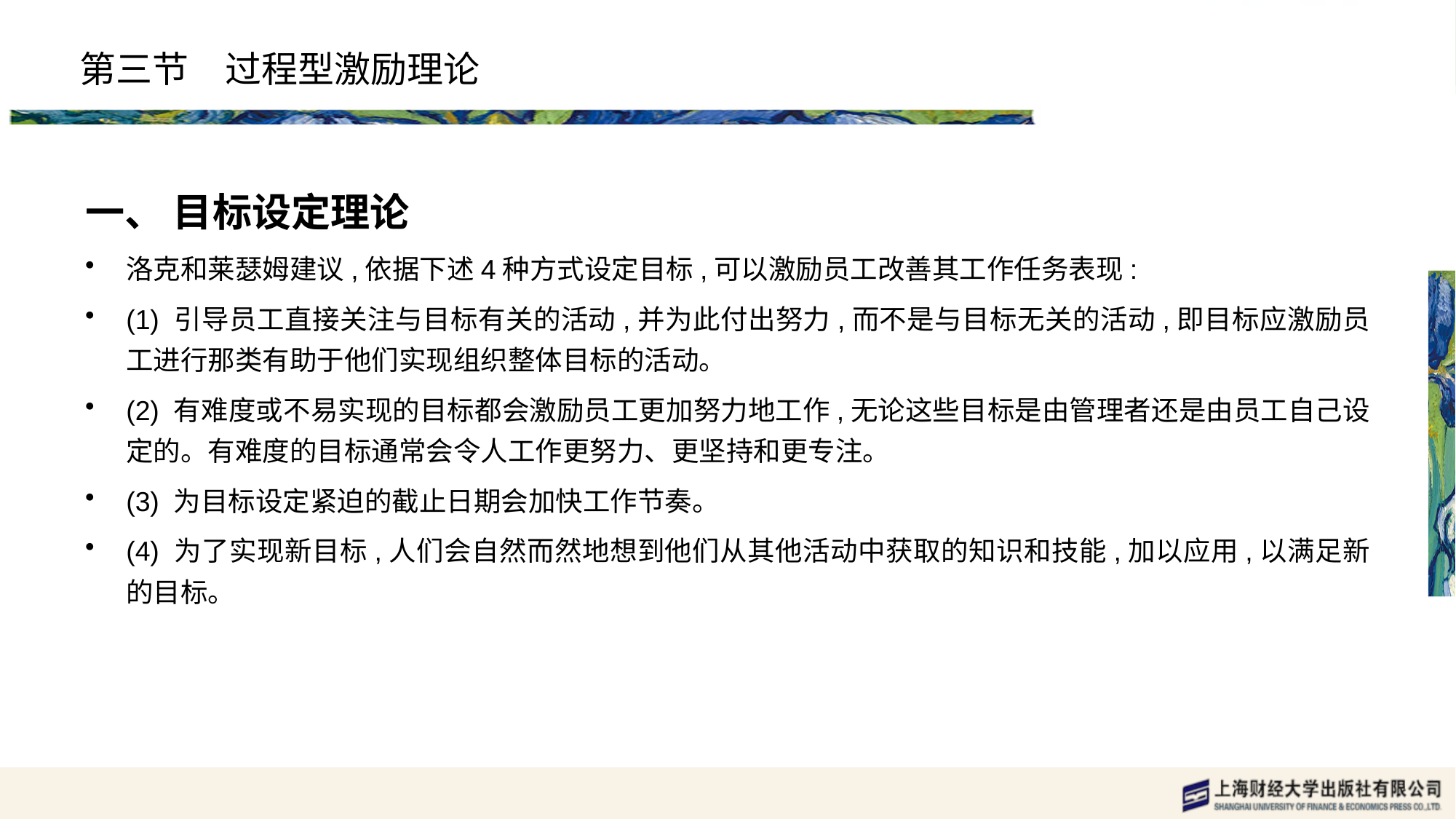

# 第三节　过程型激励理论
一、 目标设定理论
洛克和莱瑟姆建议,依据下述4种方式设定目标,可以激励员工改善其工作任务表现:
(1) 引导员工直接关注与目标有关的活动,并为此付出努力,而不是与目标无关的活动,即目标应激励员工进行那类有助于他们实现组织整体目标的活动。
(2) 有难度或不易实现的目标都会激励员工更加努力地工作,无论这些目标是由管理者还是由员工自己设定的。有难度的目标通常会令人工作更努力、更坚持和更专注。
(3) 为目标设定紧迫的截止日期会加快工作节奏。
(4) 为了实现新目标,人们会自然而然地想到他们从其他活动中获取的知识和技能,加以应用,以满足新的目标。